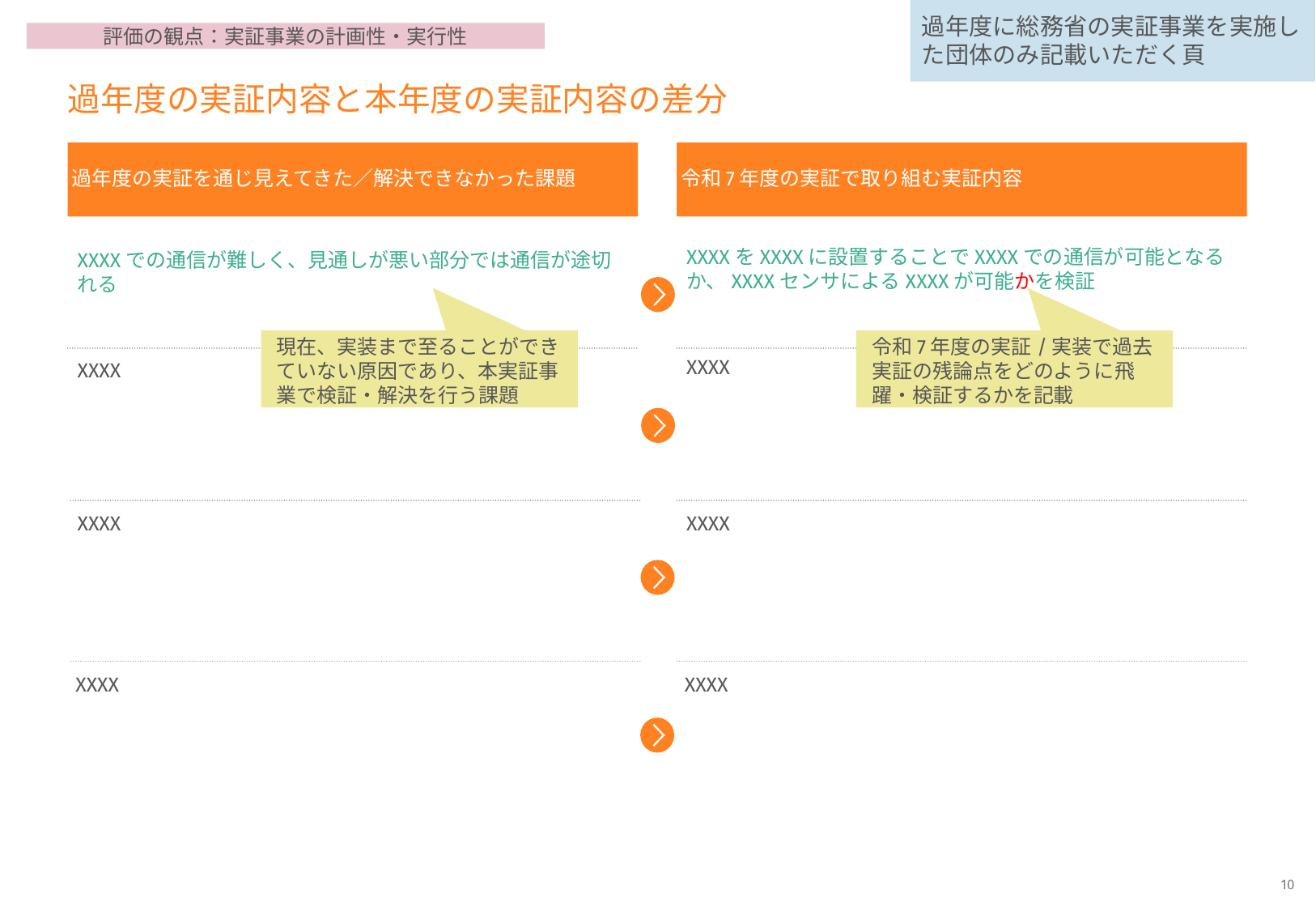

過年度に総務省の実証事業を実施した団体のみ記載いただく頁
評価の観点：実証事業の計画性・実行性
# 過年度の実証内容と本年度の実証内容の差分
過年度の実証を通じ見えてきた／解決できなかった課題
令和7年度の実証で取り組む実証内容

XXXXをXXXXに設置することでXXXXでの通信が可能となるか、XXXXセンサによるXXXXが可能かを検証

XXXXでの通信が難しく、見通しが悪い部分では通信が途切れる

現在、実装まで至ることができていない原因であり、本実証事業で検証・解決を行う課題
令和7年度の実証/実装で過去実証の残論点をどのように飛躍・検証するかを記載
XXXX
XXXX

XXXX
XXXX

XXXX
XXXX